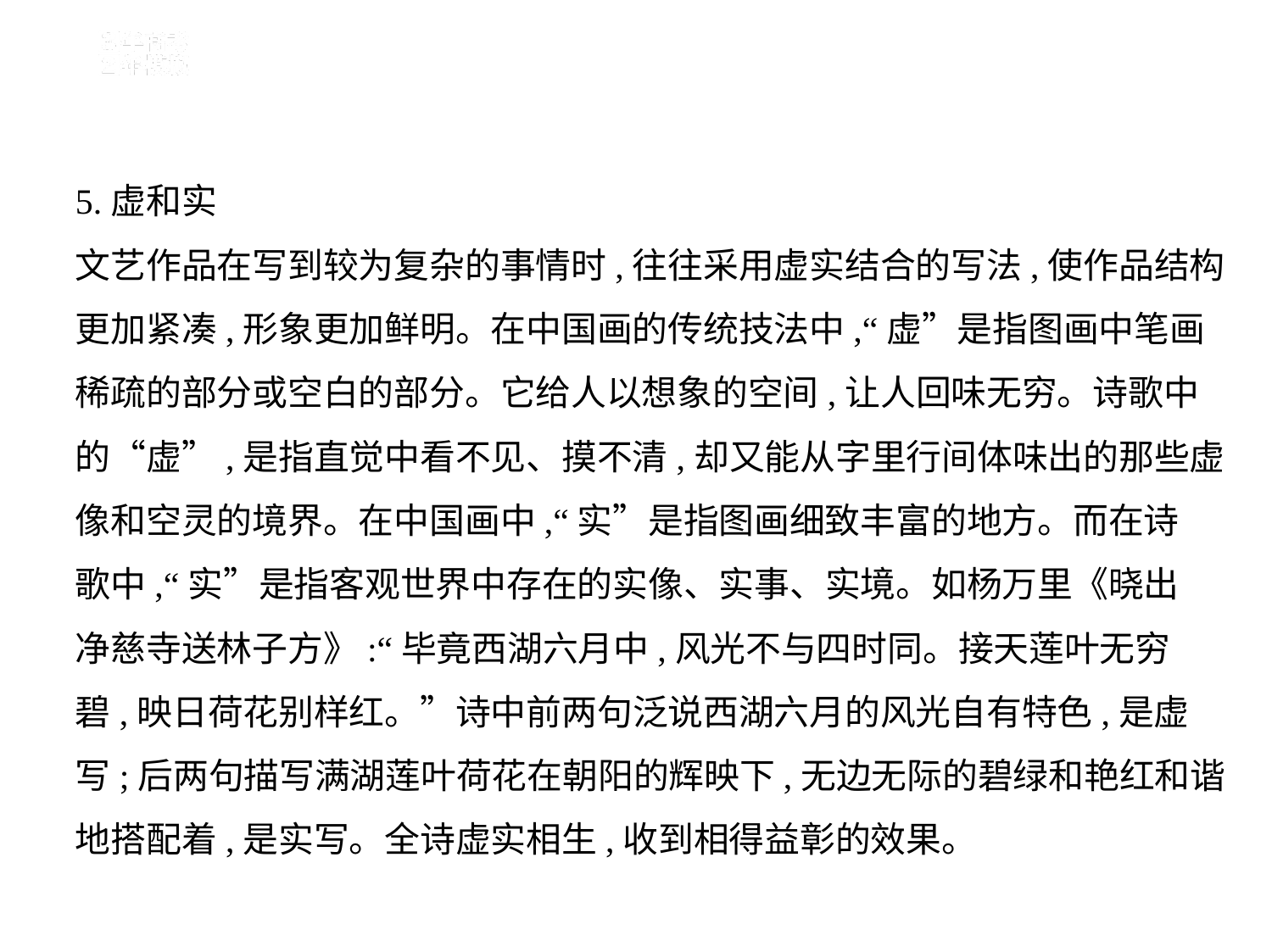

5.虚和实
文艺作品在写到较为复杂的事情时,往往采用虚实结合的写法,使作品结构
更加紧凑,形象更加鲜明。在中国画的传统技法中,“虚”是指图画中笔画
稀疏的部分或空白的部分。它给人以想象的空间,让人回味无穷。诗歌中
的“虚”,是指直觉中看不见、摸不清,却又能从字里行间体味出的那些虚
像和空灵的境界。在中国画中,“实”是指图画细致丰富的地方。而在诗
歌中,“实”是指客观世界中存在的实像、实事、实境。如杨万里《晓出
净慈寺送林子方》:“毕竟西湖六月中,风光不与四时同。接天莲叶无穷
碧,映日荷花别样红。”诗中前两句泛说西湖六月的风光自有特色,是虚
写;后两句描写满湖莲叶荷花在朝阳的辉映下,无边无际的碧绿和艳红和谐
地搭配着,是实写。全诗虚实相生,收到相得益彰的效果。